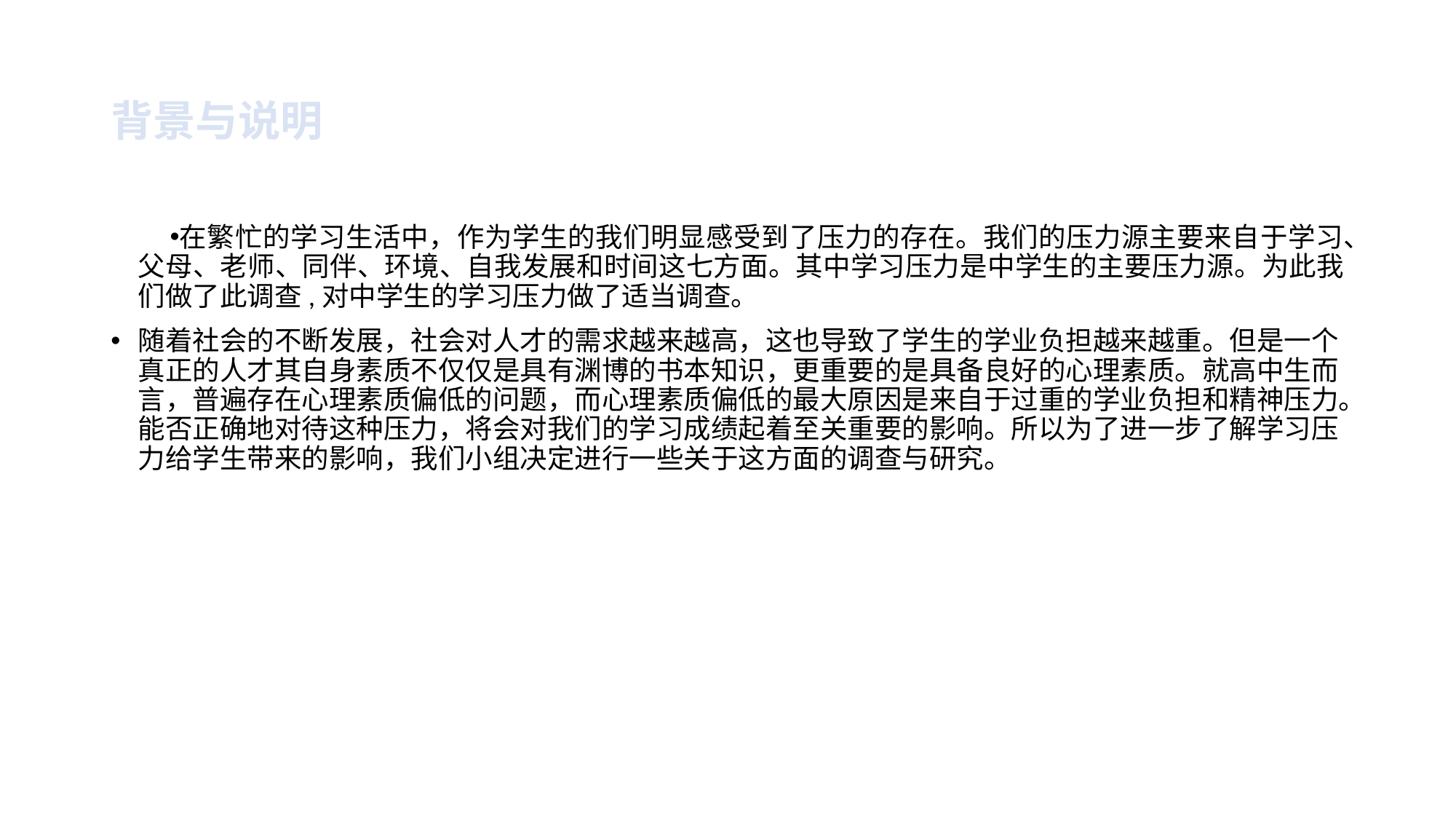

# 背景与说明
在繁忙的学习生活中，作为学生的我们明显感受到了压力的存在。我们的压力源主要来自于学习、父母、老师、同伴、环境、自我发展和时间这七方面。其中学习压力是中学生的主要压力源。为此我们做了此调查,对中学生的学习压力做了适当调查。
随着社会的不断发展，社会对人才的需求越来越高，这也导致了学生的学业负担越来越重。但是一个真正的人才其自身素质不仅仅是具有渊博的书本知识，更重要的是具备良好的心理素质。就高中生而言，普遍存在心理素质偏低的问题，而心理素质偏低的最大原因是来自于过重的学业负担和精神压力。能否正确地对待这种压力，将会对我们的学习成绩起着至关重要的影响。所以为了进一步了解学习压力给学生带来的影响，我们小组决定进行一些关于这方面的调查与研究。